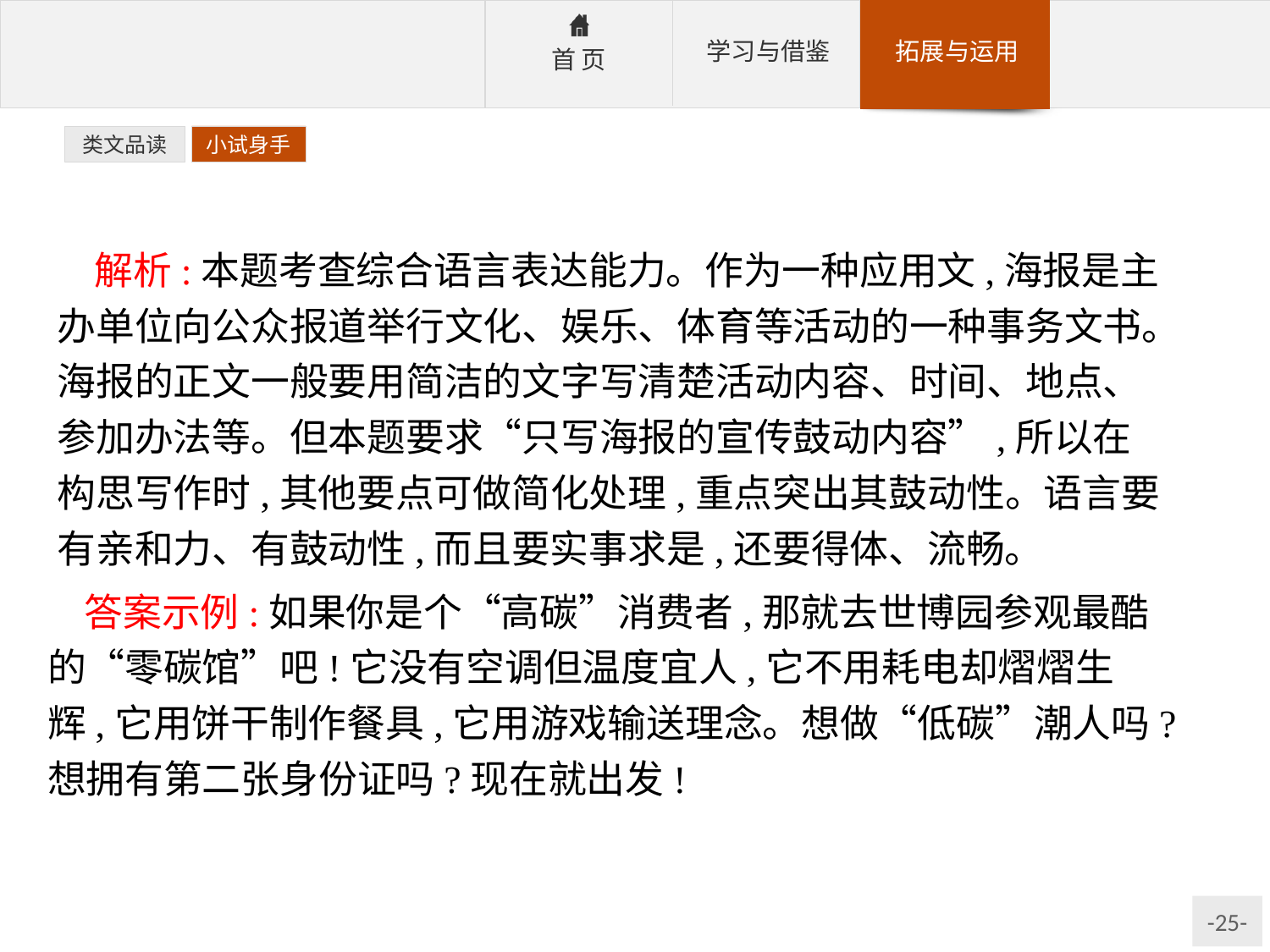

类文品读
小试身手
解析:本题考查综合语言表达能力。作为一种应用文,海报是主办单位向公众报道举行文化、娱乐、体育等活动的一种事务文书。海报的正文一般要用简洁的文字写清楚活动内容、时间、地点、参加办法等。但本题要求“只写海报的宣传鼓动内容”,所以在构思写作时,其他要点可做简化处理,重点突出其鼓动性。语言要有亲和力、有鼓动性,而且要实事求是,还要得体、流畅。

答案示例:如果你是个“高碳”消费者,那就去世博园参观最酷的“零碳馆”吧!它没有空调但温度宜人,它不用耗电却熠熠生辉,它用饼干制作餐具,它用游戏输送理念。想做“低碳”潮人吗?想拥有第二张身份证吗?现在就出发!